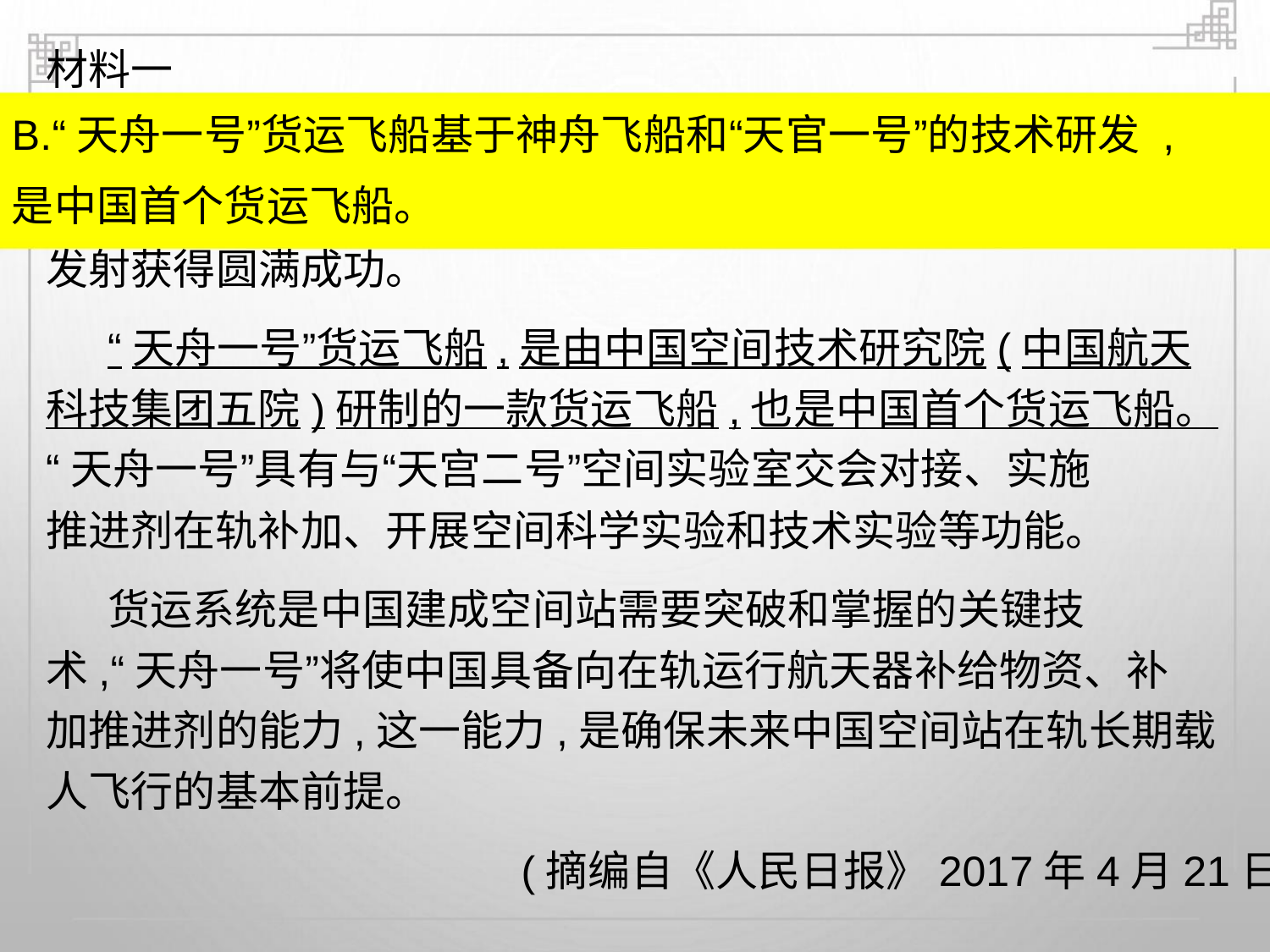

材料一
B.“天舟一号”货运飞船基于神舟飞船和“天官一号”的技术研发 ,
是中国首个货运飞船。
发射获得圆满成功。
“天舟一号”货运飞船,是由中国空间技术研究院(中国航天
科技集团五院)研制的一款货运飞船,也是中国首个货运飞船。
“天舟一号”具有与“天宫二号”空间实验室交会对接、实施
推进剂在轨补加、开展空间科学实验和技术实验等功能。
货运系统是中国建成空间站需要突破和掌握的关键技
术,“天舟一号”将使中国具备向在轨运行航天器补给物资、补
加推进剂的能力,这一能力,是确保未来中国空间站在轨长期载
人飞行的基本前提。
(摘编自《人民日报》2017年4月21日)